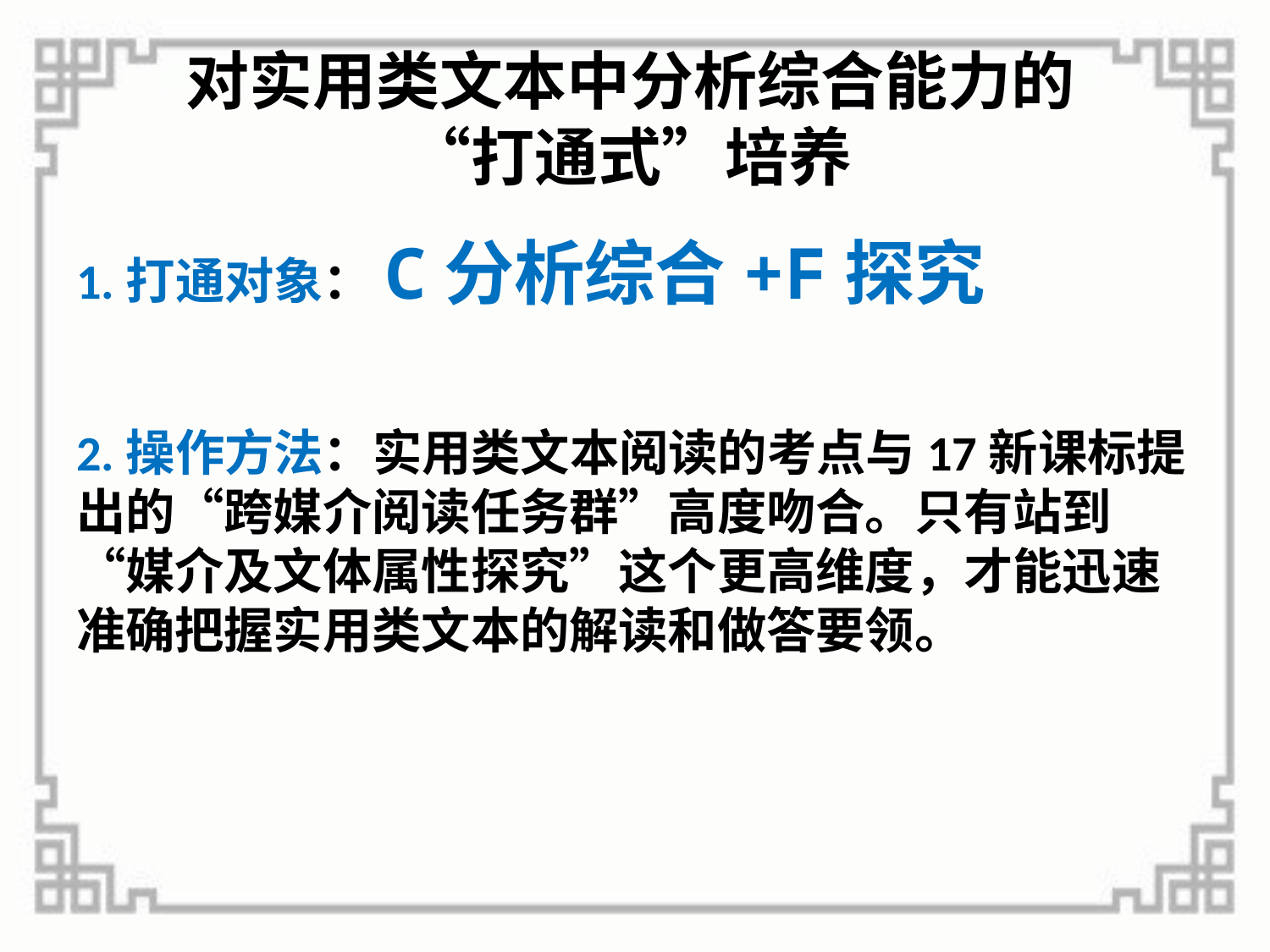

# 对实用类文本中分析综合能力的 “打通式”培养
1.打通对象：C分析综合+F探究

2.操作方法：实用类文本阅读的考点与17新课标提出的“跨媒介阅读任务群”高度吻合。只有站到“媒介及文体属性探究”这个更高维度，才能迅速准确把握实用类文本的解读和做答要领。